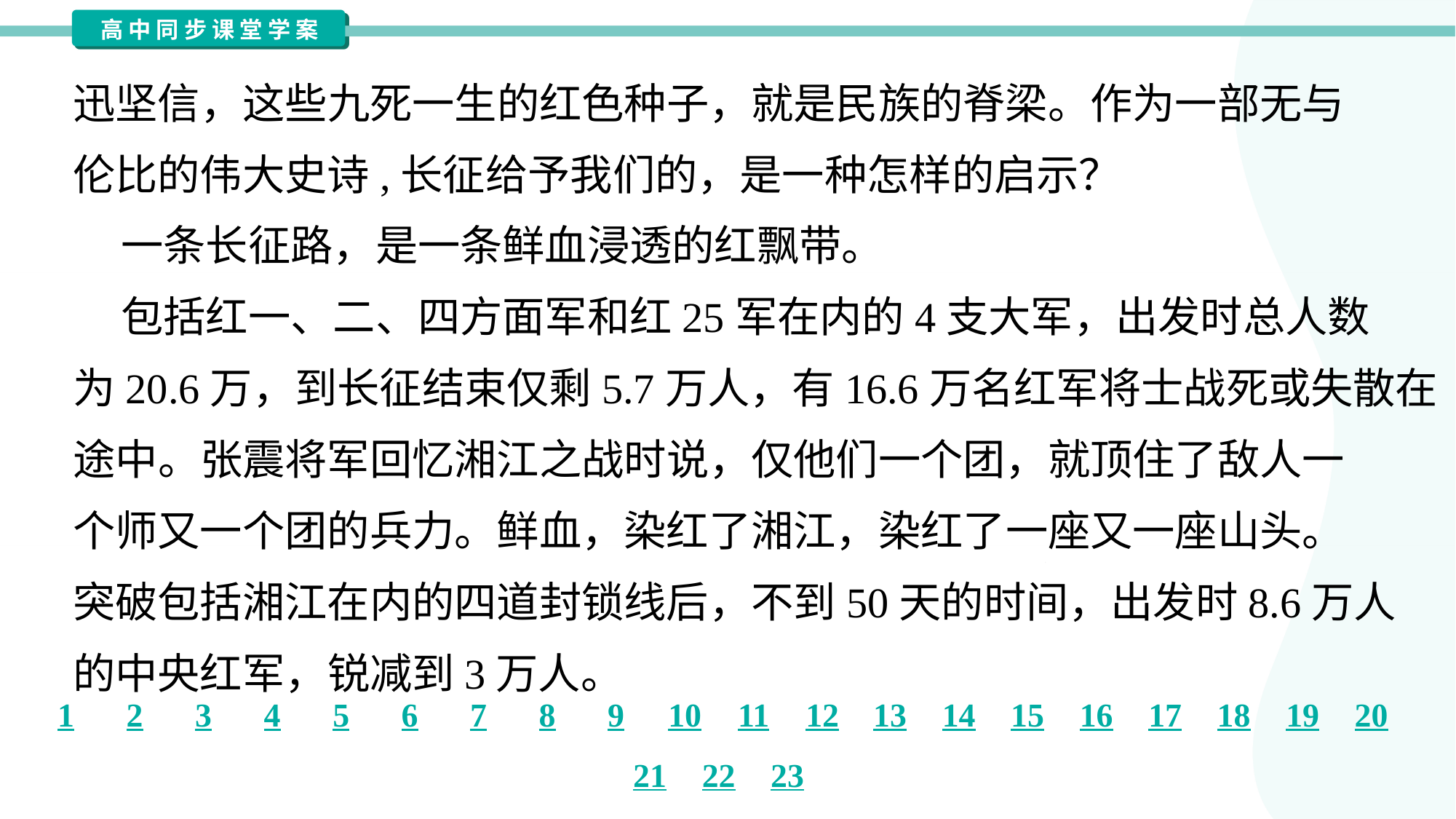

迅坚信，这些九死一生的红色种子，就是民族的脊梁。作为一部无与
伦比的伟大史诗,长征给予我们的，是一种怎样的启示？
    一条长征路，是一条鲜血浸透的红飘带。
    包括红一、二、四方面军和红25军在内的4支大军，出发时总人数
为20.6万，到长征结束仅剩5.7万人，有16.6万名红军将士战死或失散在
途中。张震将军回忆湘江之战时说，仅他们一个团，就顶住了敌人一
个师又一个团的兵力。鲜血，染红了湘江，染红了一座又一座山头。
突破包括湘江在内的四道封锁线后，不到50天的时间，出发时8.6万人
的中央红军，锐减到3万人。